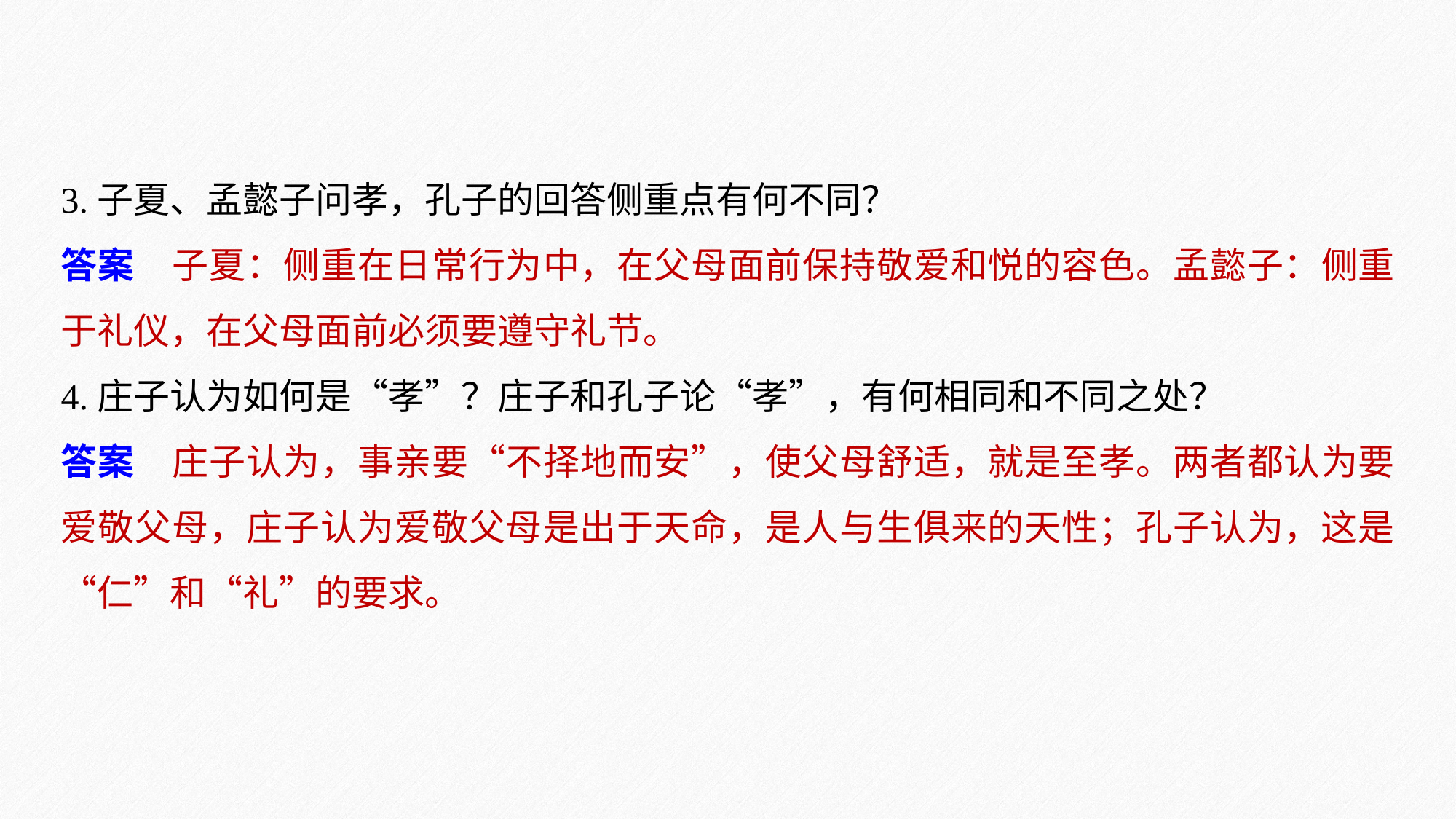

3.子夏、孟懿子问孝，孔子的回答侧重点有何不同？

4.庄子认为如何是“孝”？庄子和孔子论“孝”，有何相同和不同之处？
答案　子夏：侧重在日常行为中，在父母面前保持敬爱和悦的容色。孟懿子：侧重于礼仪，在父母面前必须要遵守礼节。

答案　庄子认为，事亲要“不择地而安”，使父母舒适，就是至孝。两者都认为要爱敬父母，庄子认为爱敬父母是出于天命，是人与生俱来的天性；孔子认为，这是“仁”和“礼”的要求。